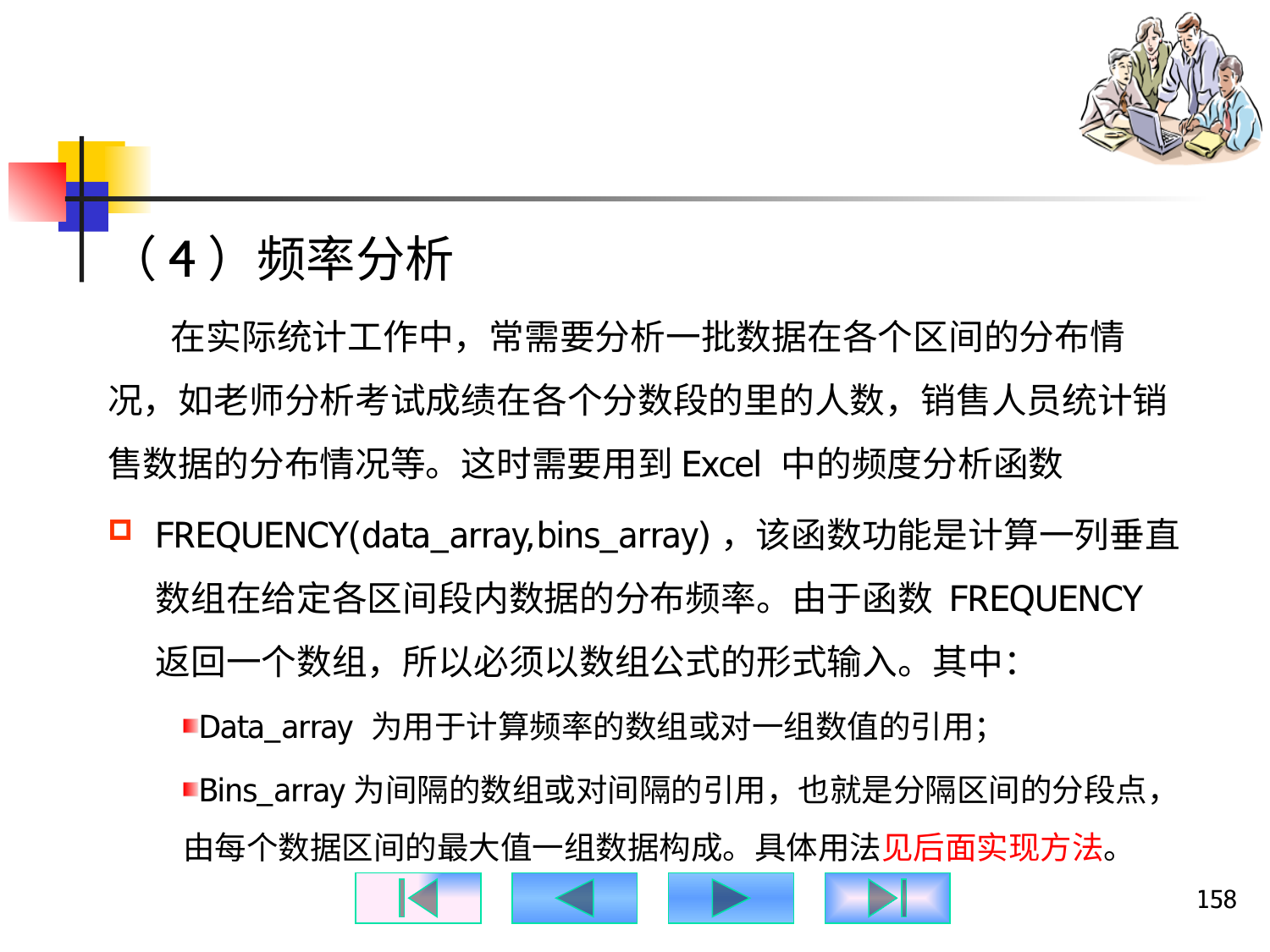

#
（4）频率分析
       在实际统计工作中，常需要分析一批数据在各个区间的分布情况，如老师分析考试成绩在各个分数段的里的人数，销售人员统计销售数据的分布情况等。这时需要用到Excel 中的频度分析函数
FREQUENCY(data_array,bins_array)，该函数功能是计算一列垂直数组在给定各区间段内数据的分布频率。由于函数 FREQUENCY 返回一个数组，所以必须以数组公式的形式输入。其中：
Data_array 为用于计算频率的数组或对一组数值的引用；
Bins_array为间隔的数组或对间隔的引用，也就是分隔区间的分段点，由每个数据区间的最大值一组数据构成。具体用法见后面实现方法。
158